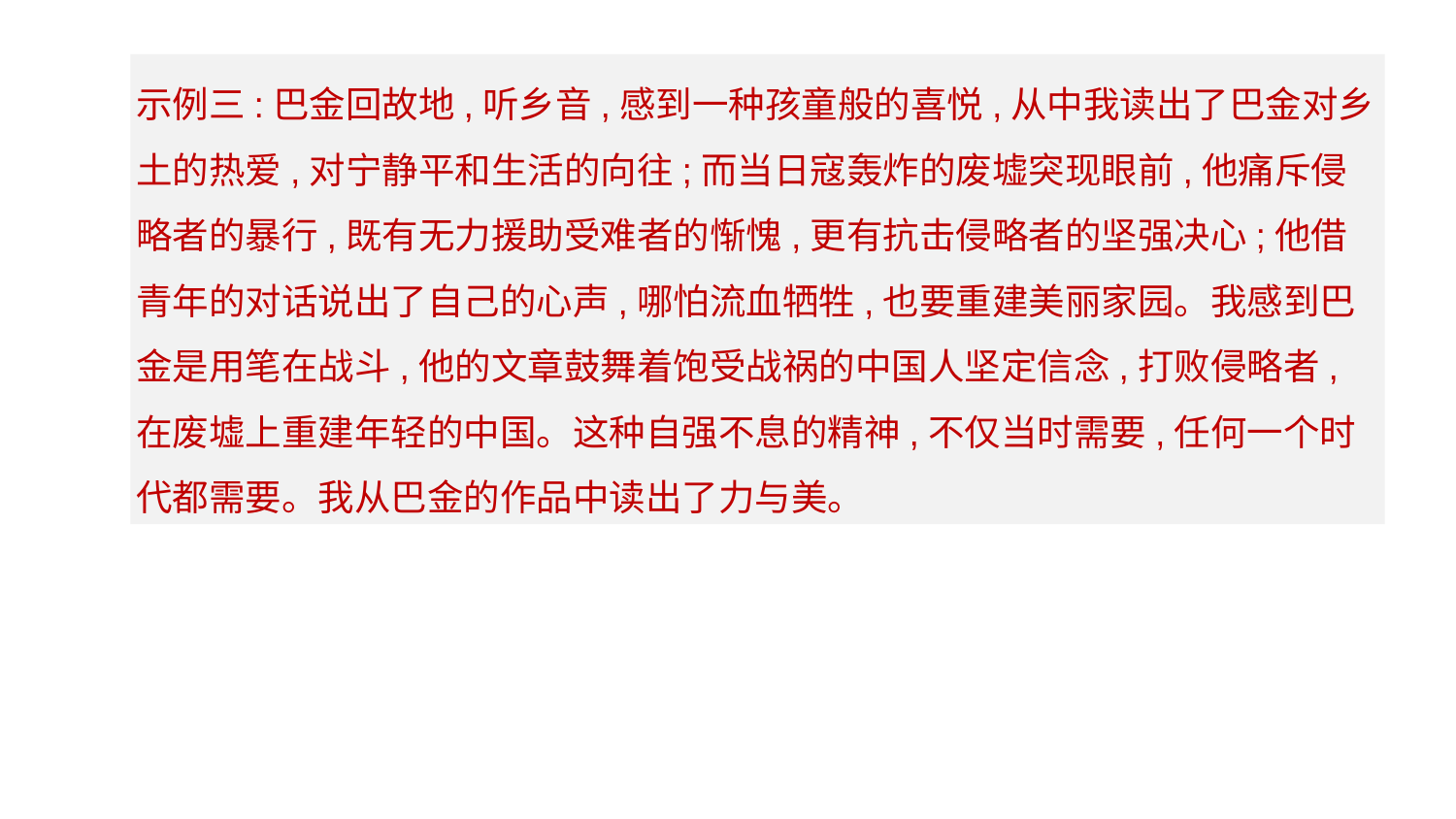

示例三:巴金回故地,听乡音,感到一种孩童般的喜悦,从中我读出了巴金对乡土的热爱,对宁静平和生活的向往;而当日寇轰炸的废墟突现眼前,他痛斥侵略者的暴行,既有无力援助受难者的惭愧,更有抗击侵略者的坚强决心;他借青年的对话说出了自己的心声,哪怕流血牺牲,也要重建美丽家园。我感到巴金是用笔在战斗,他的文章鼓舞着饱受战祸的中国人坚定信念,打败侵略者,在废墟上重建年轻的中国。这种自强不息的精神,不仅当时需要,任何一个时代都需要。我从巴金的作品中读出了力与美。